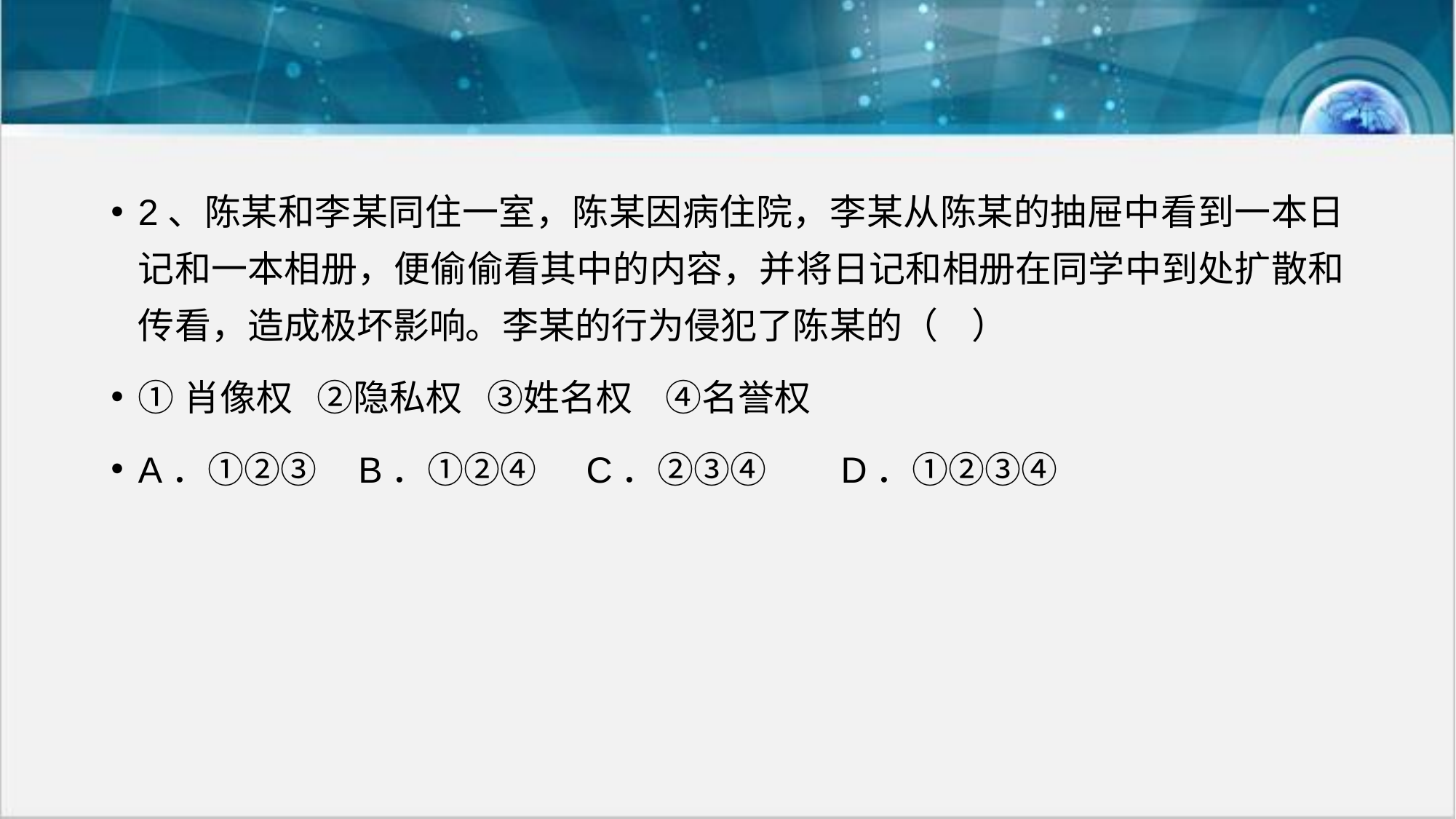

2、陈某和李某同住一室，陈某因病住院，李某从陈某的抽屉中看到一本日记和一本相册，便偷偷看其中的内容，并将日记和相册在同学中到处扩散和传看，造成极坏影响。李某的行为侵犯了陈某的（    ）
①肖像权   ②隐私权   ③姓名权    ④名誉权
A．①②③    B．①②④     C．②③④        D．①②③④